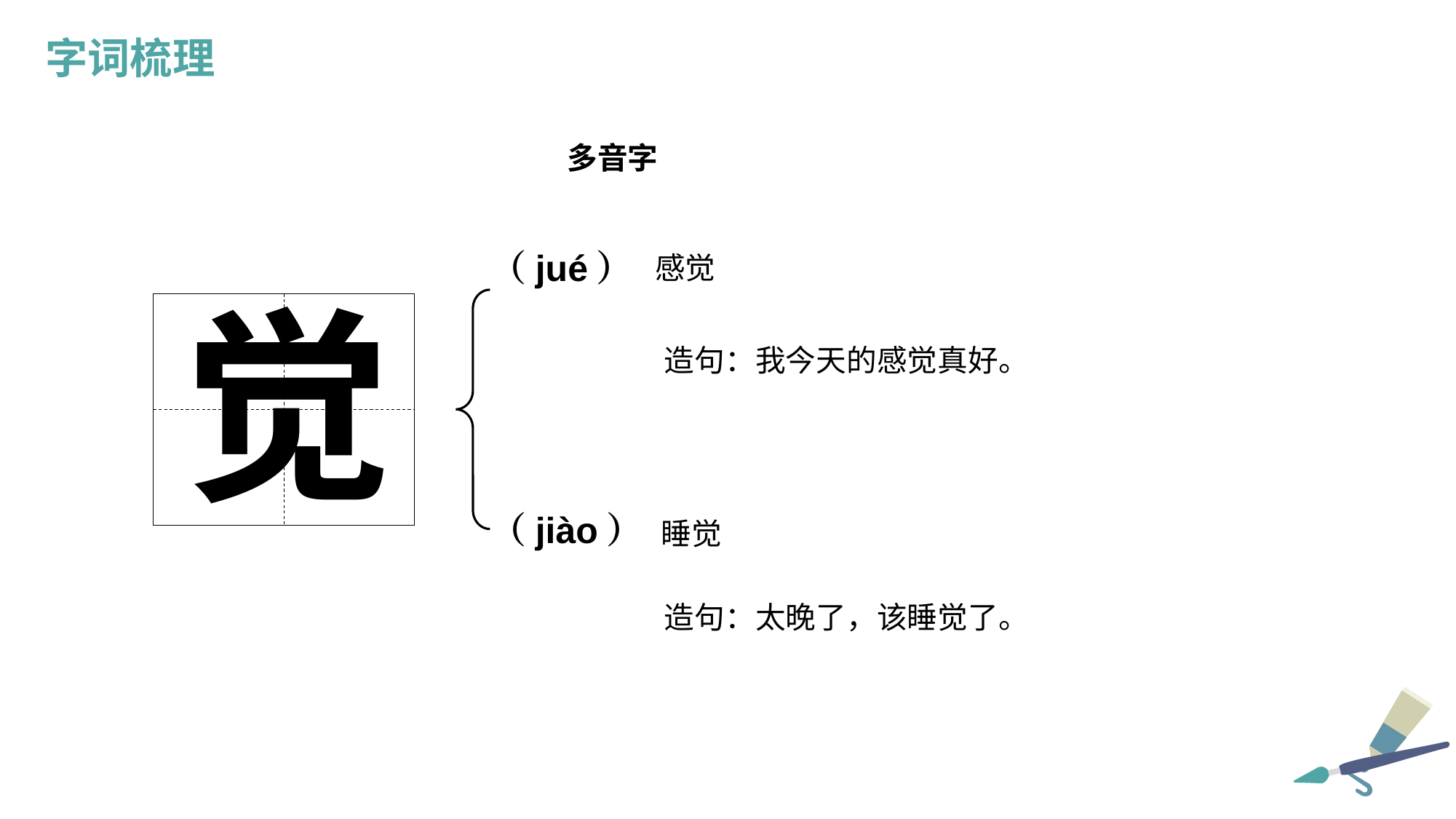

字词梳理
多音字
（jué）
感觉
觉

造句：我今天的感觉真好。
（jiào）
睡觉
造句：太晚了，该睡觉了。